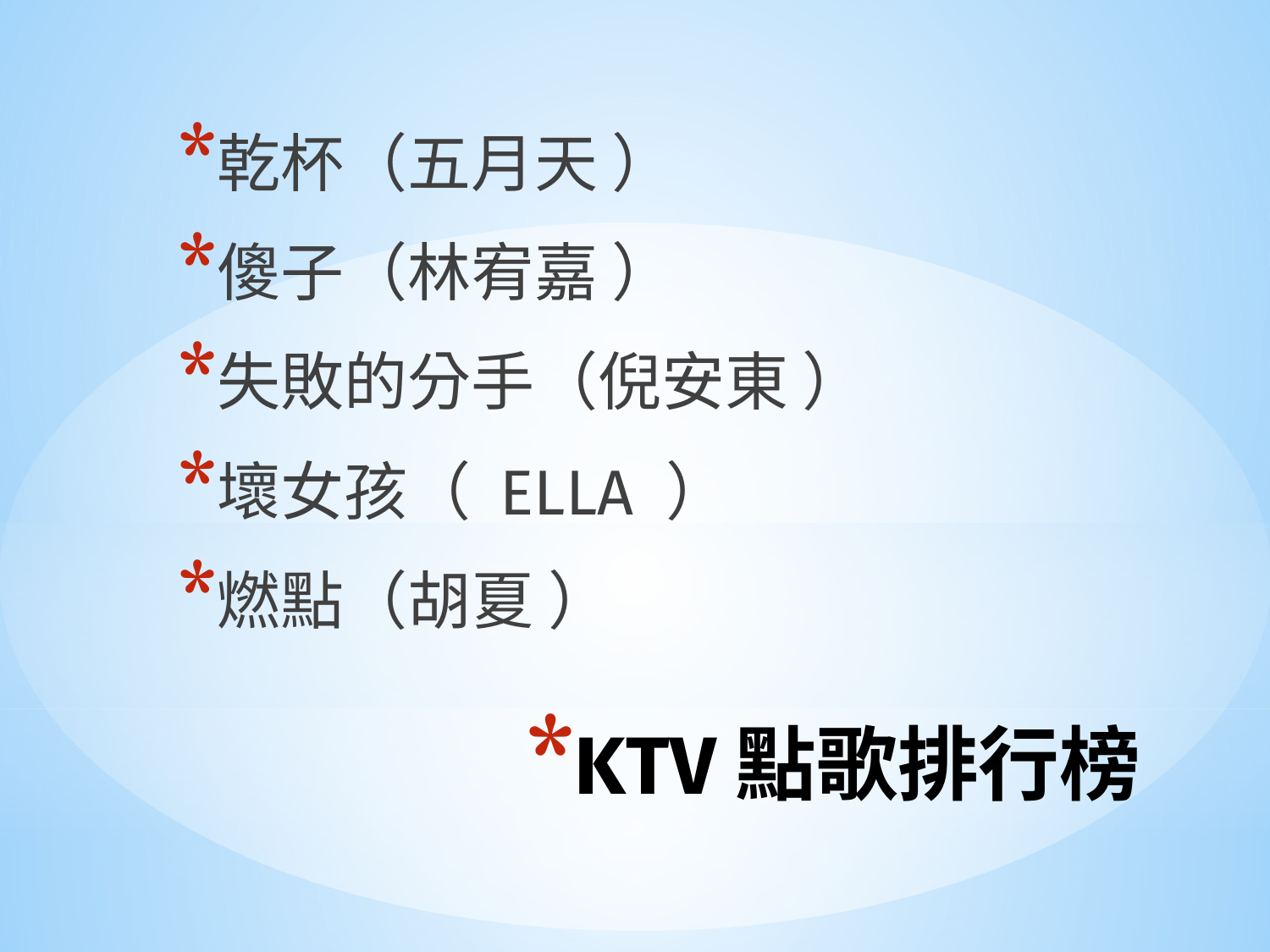

乾杯（五月天 ）
傻子（林宥嘉 ）
失敗的分手（倪安東 ）
壞女孩（ ELLA ）
燃點（胡夏 ）
# KTV點歌排行榜